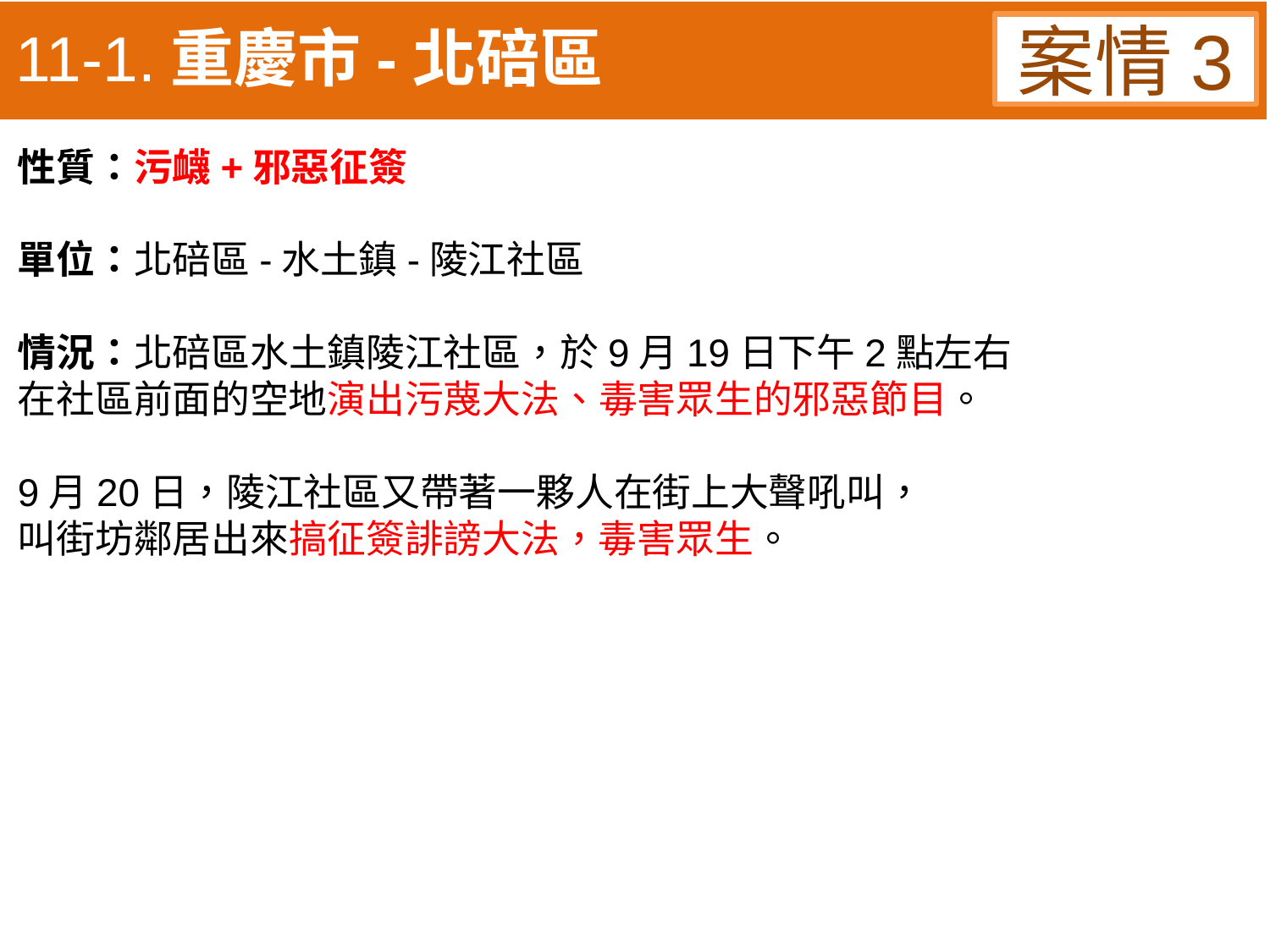

11-1.重慶市-北碚區
案情3
性質：污衊+邪惡征簽

單位：北碚區-水土鎮-陵江社區

情況：北碚區水土鎮陵江社區，於9月19日下午2點左右
在社區前面的空地演出污蔑大法、毒害眾生的邪惡節目。

9月20日，陵江社區又帶著一夥人在街上大聲吼叫，
叫街坊鄰居出來搞征簽誹謗大法，毒害眾生。